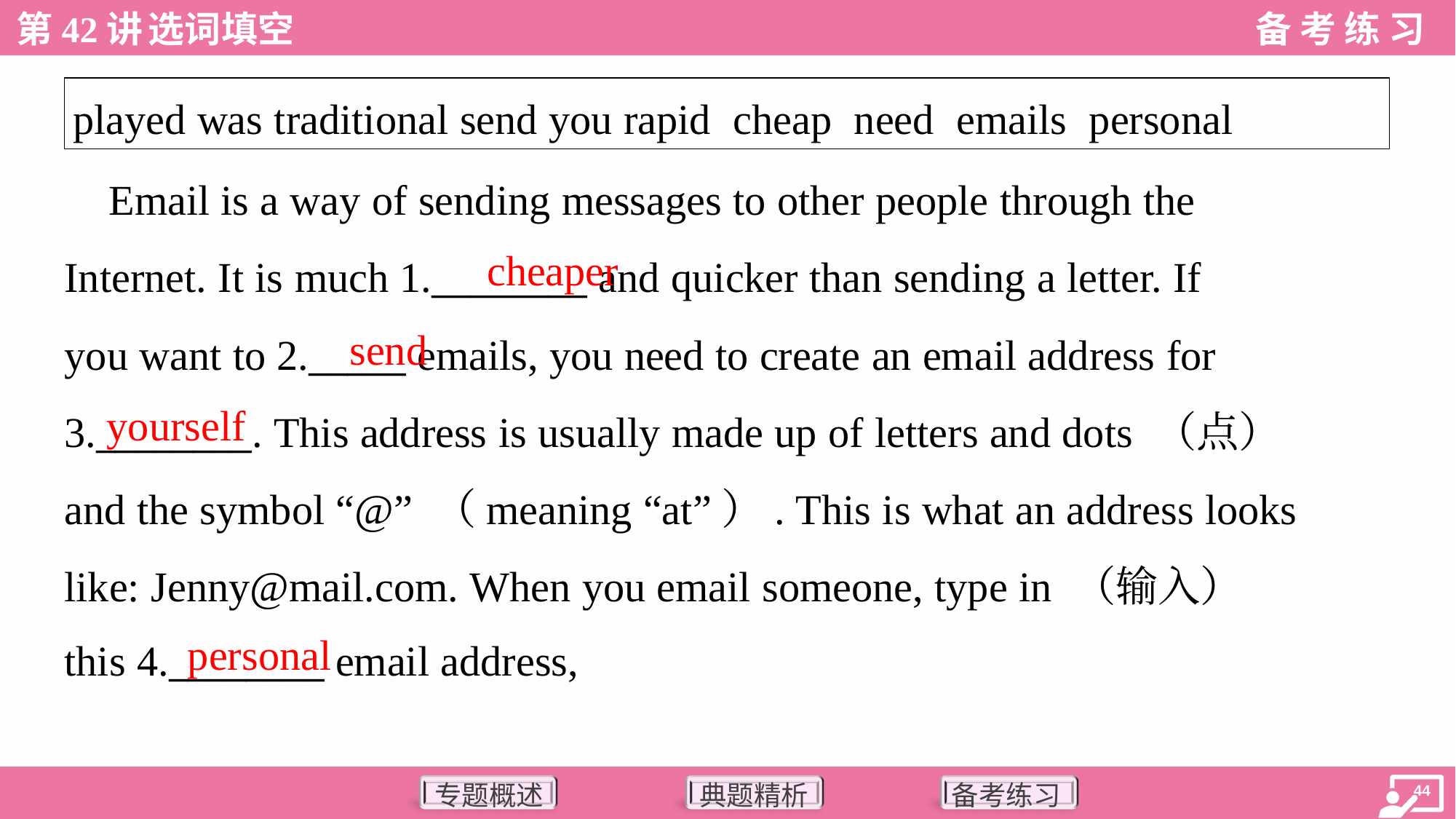

| played was traditional send you rapid cheap need emails personal |
| --- |
    Email is a way of sending messages to other people through the
Internet. It is much 1.________ and quicker than sending a letter. If
you want to 2._____ emails, you need to create an email address for
3.________. This address is usually made up of letters and dots （点）
and the symbol “@” （meaning “at”）. This is what an address looks
like: Jenny@mail.com. When you email someone, type in （输入）
this 4.________ email address,
cheaper
send
yourself
personal